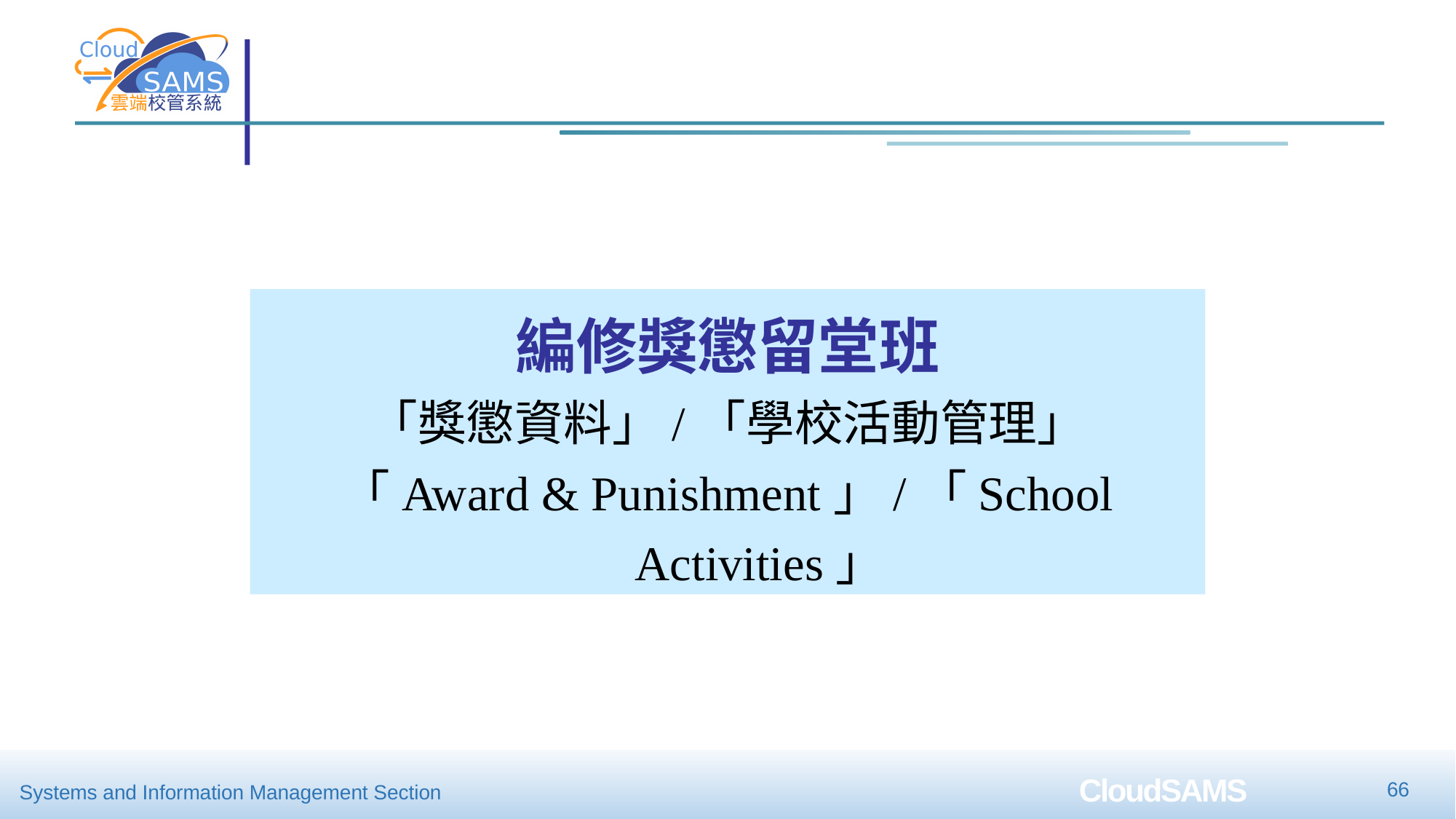

編修獎懲留堂班
「獎懲資料」/「學校活動管理」
「Award & Punishment」/「School Activities」
66